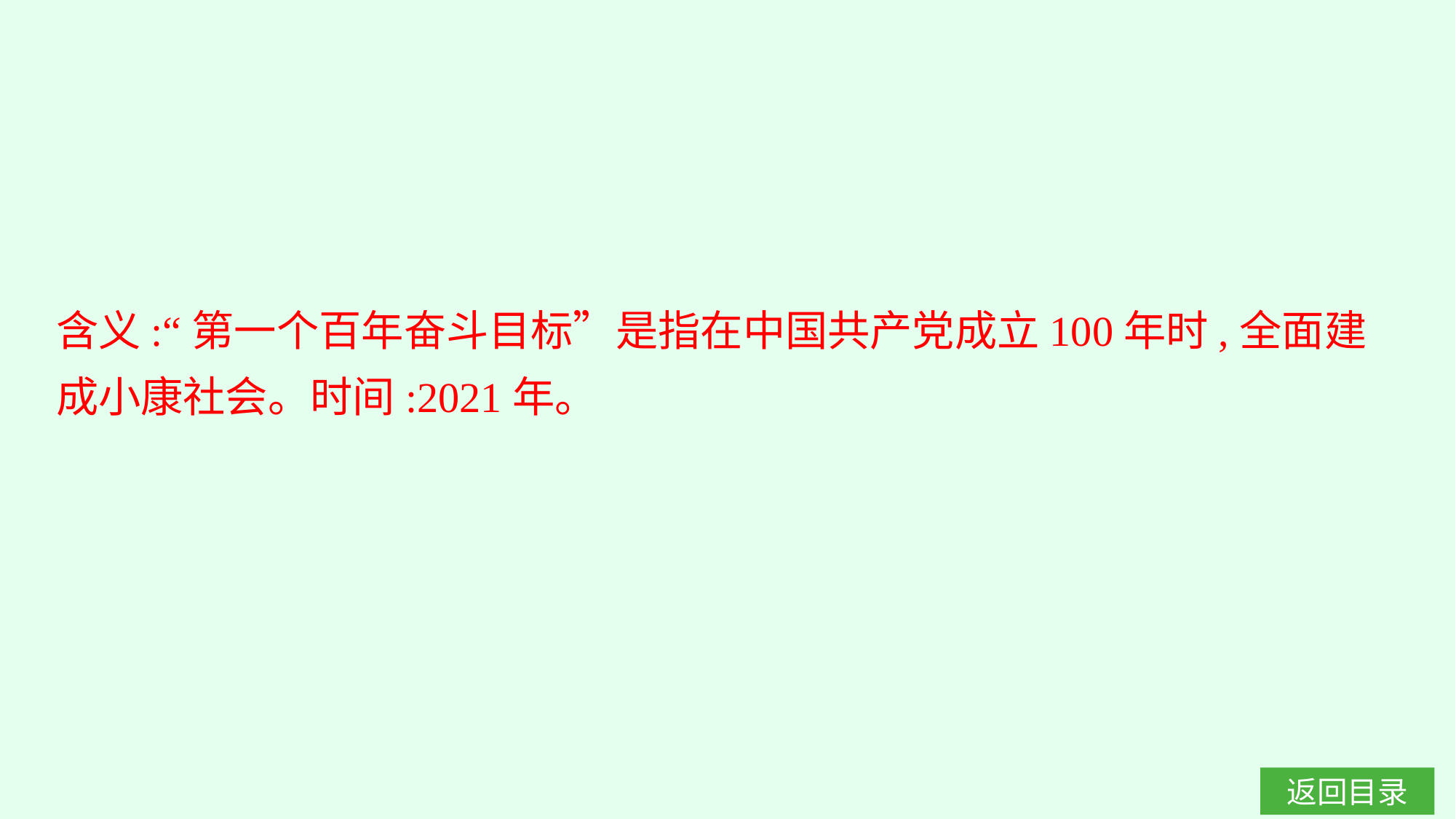

含义:“第一个百年奋斗目标”是指在中国共产党成立100年时,全面建成小康社会。时间:2021年。